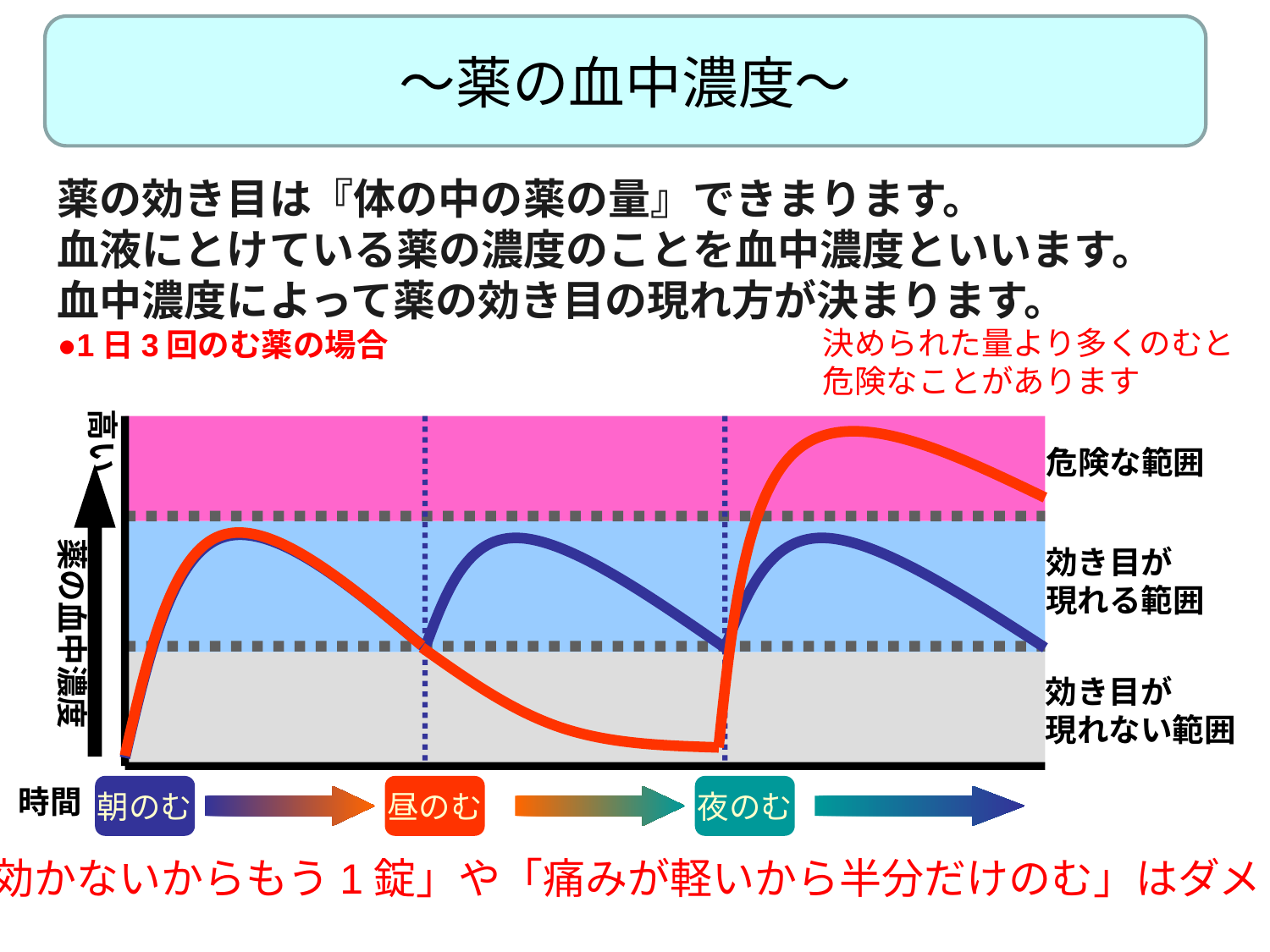

～薬の血中濃度～
薬の効き目は『体の中の薬の量』できまります。
血液にとけている薬の濃度のことを血中濃度といいます。
血中濃度によって薬の効き目の現れ方が決まります。
●1日3回のむ薬の場合
決められた量より多くのむと
危険なことがあります
高い
危険な範囲

薬の血中濃度
効き目が
現れる範囲
効き目が
現れない範囲
時間
朝のむ
昼のむ
夜のむ

「効かないからもう1錠」や「痛みが軽いから半分だけのむ」はダメ！！